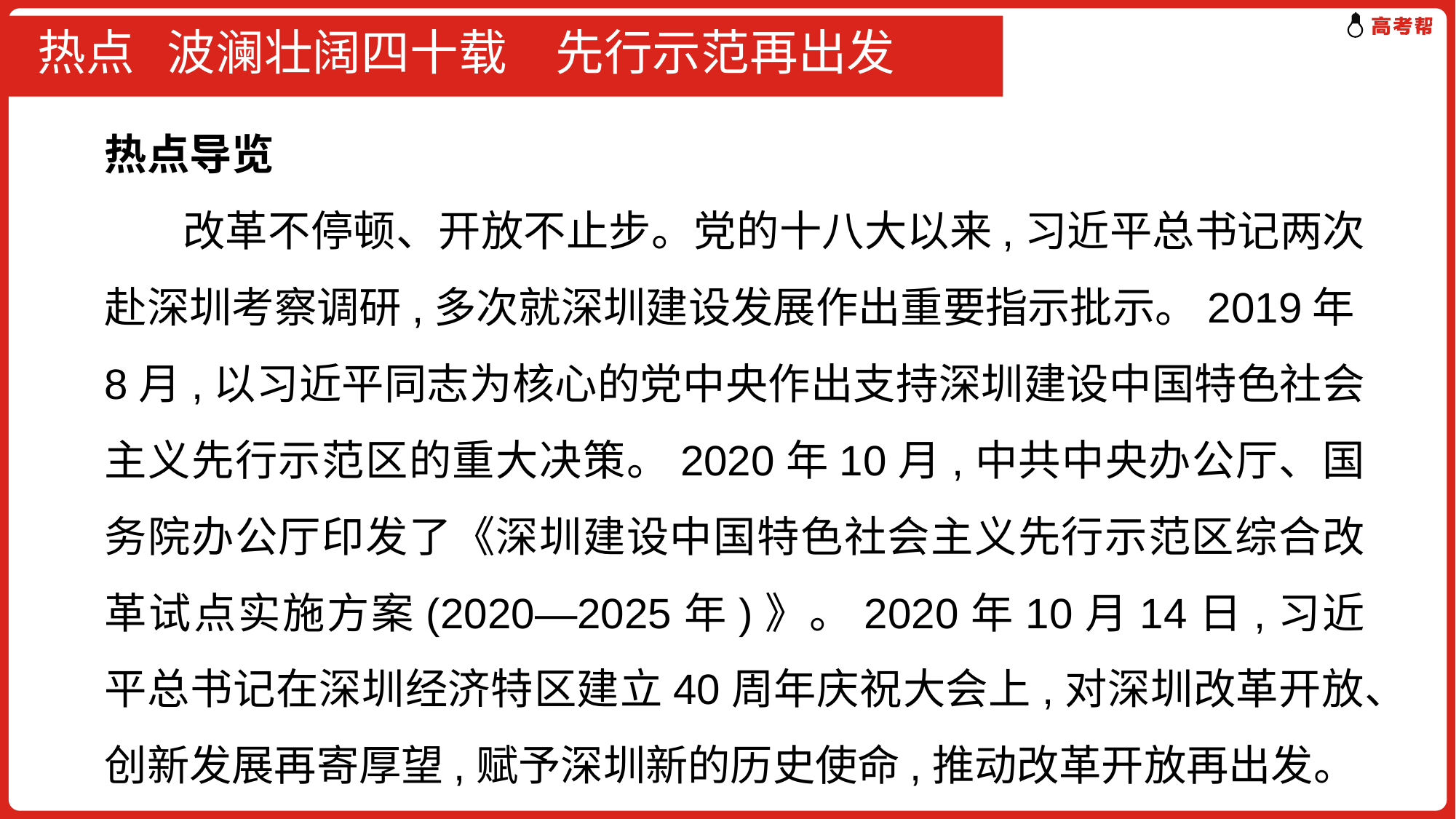

# 热点   波澜壮阔四十载　先行示范再出发
热点导览
       改革不停顿、开放不止步。党的十八大以来,习近平总书记两次赴深圳考察调研,多次就深圳建设发展作出重要指示批示。2019年8月,以习近平同志为核心的党中央作出支持深圳建设中国特色社会主义先行示范区的重大决策。2020年10月,中共中央办公厅、国务院办公厅印发了《深圳建设中国特色社会主义先行示范区综合改革试点实施方案(2020—2025年)》。2020年10月14日,习近平总书记在深圳经济特区建立40周年庆祝大会上,对深圳改革开放、创新发展再寄厚望,赋予深圳新的历史使命,推动改革开放再出发。